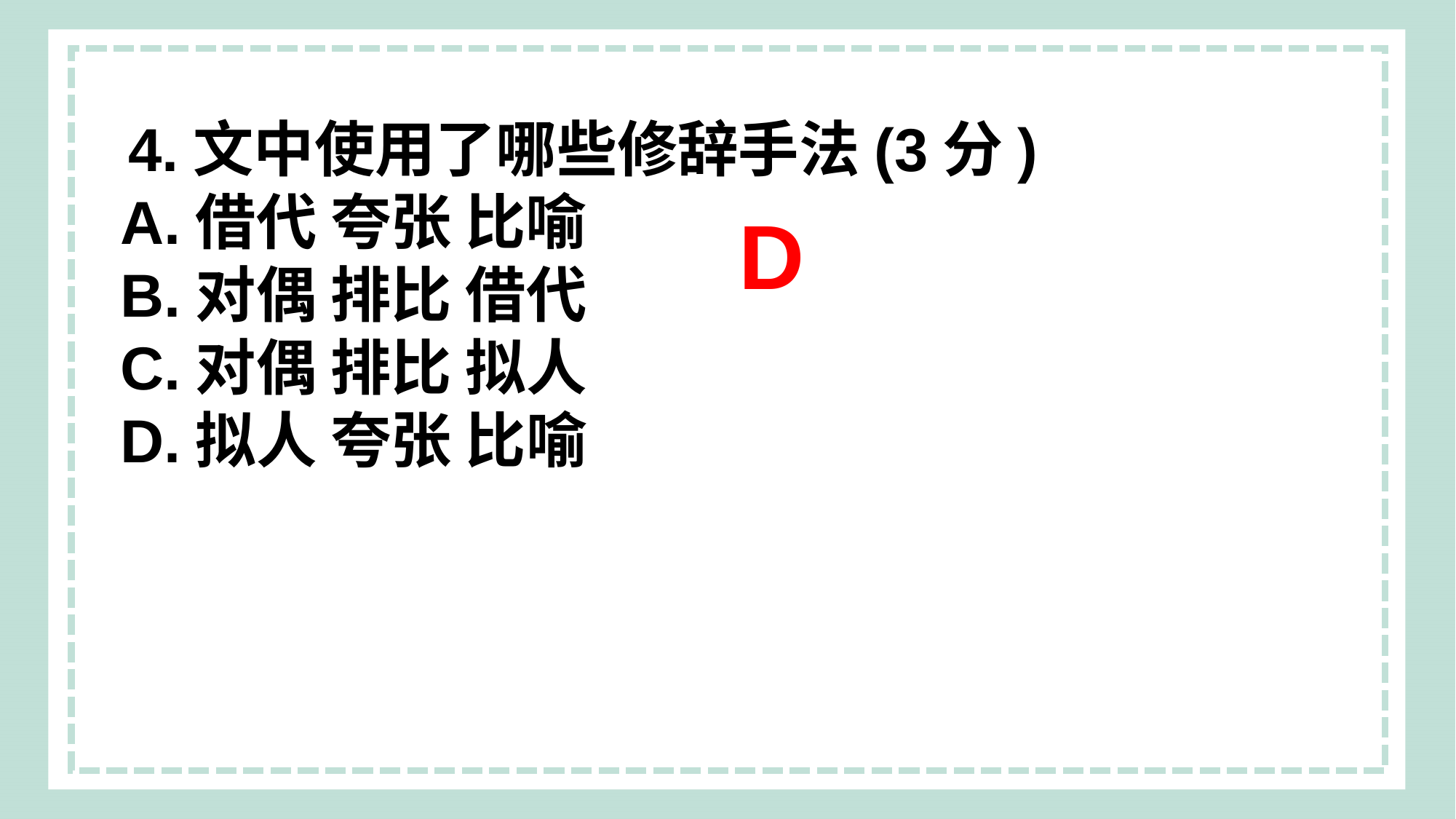

4.文中使用了哪些修辞手法(3分)
A.借代 夸张 比喻
B.对偶 排比 借代
C.对偶 排比 拟人
D.拟人 夸张 比喻
D